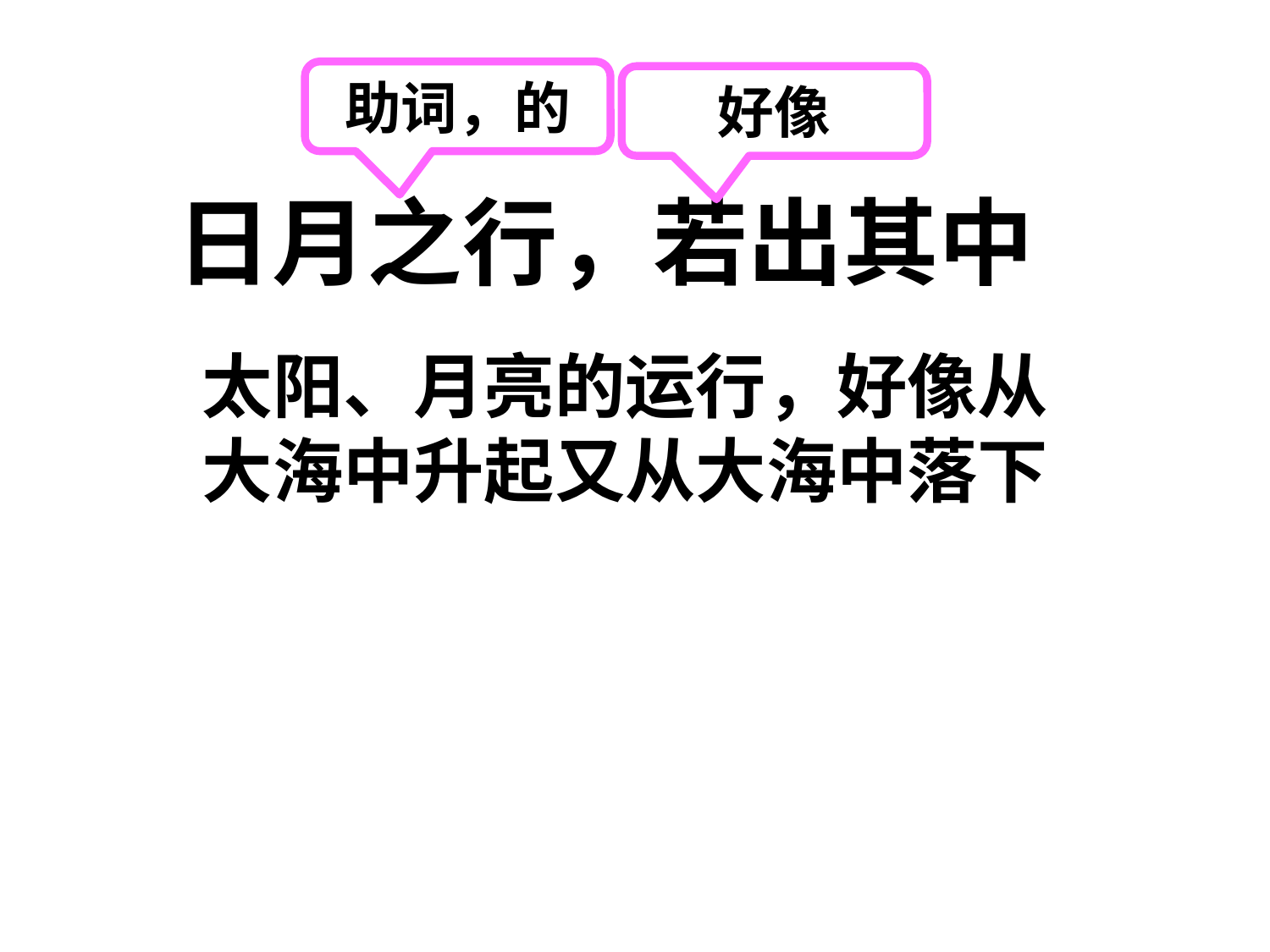

助词，的
好像
日月之行，若出其中
太阳、月亮的运行，好像从大海中升起又从大海中落下